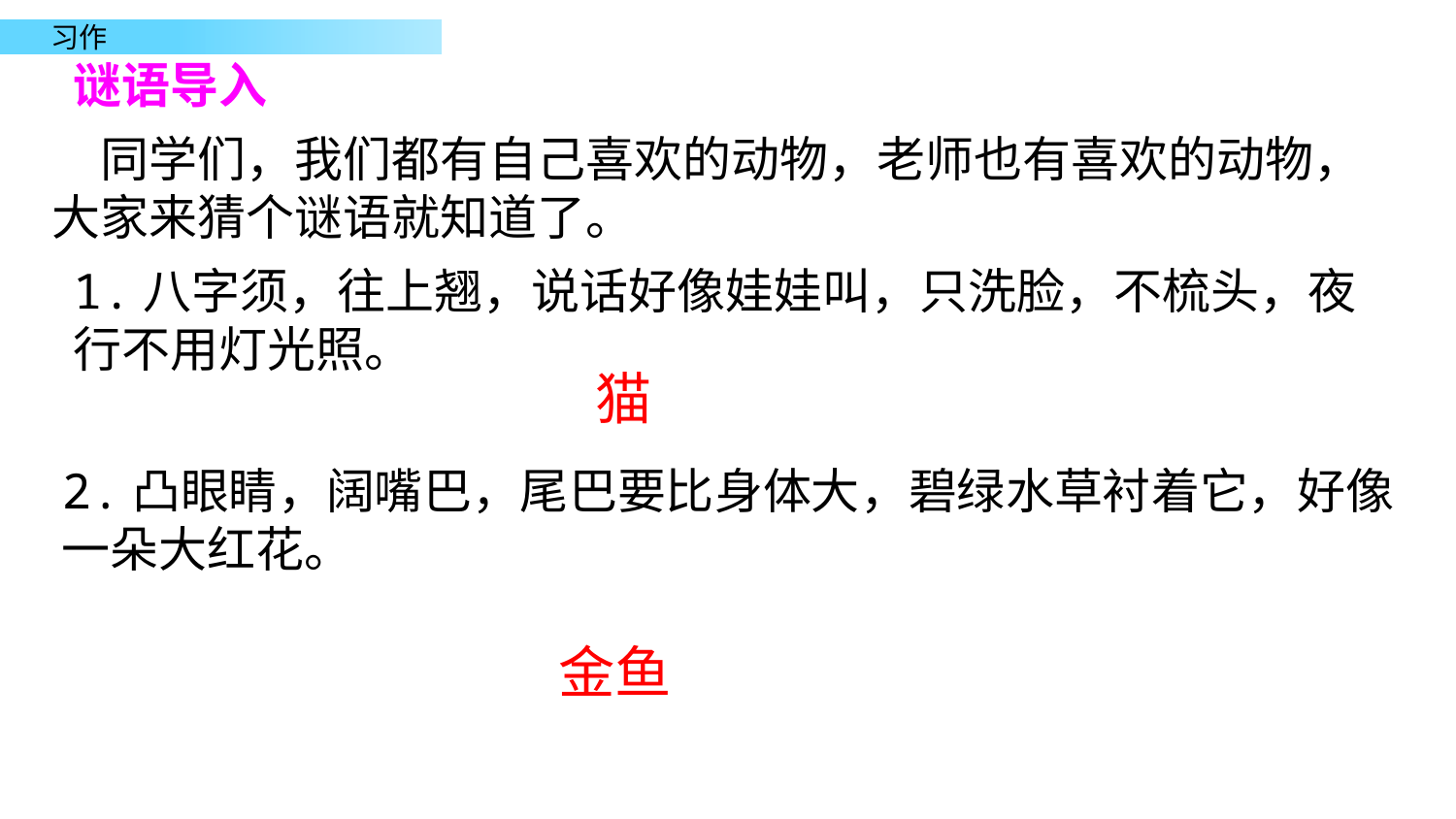

谜语导入
同学们，我们都有自己喜欢的动物，老师也有喜欢的动物，大家来猜个谜语就知道了。
1.八字须，往上翘，说话好像娃娃叫，只洗脸，不梳头，夜行不用灯光照。
猫
2.凸眼睛，阔嘴巴，尾巴要比身体大，碧绿水草衬着它，好像一朵大红花。
金鱼